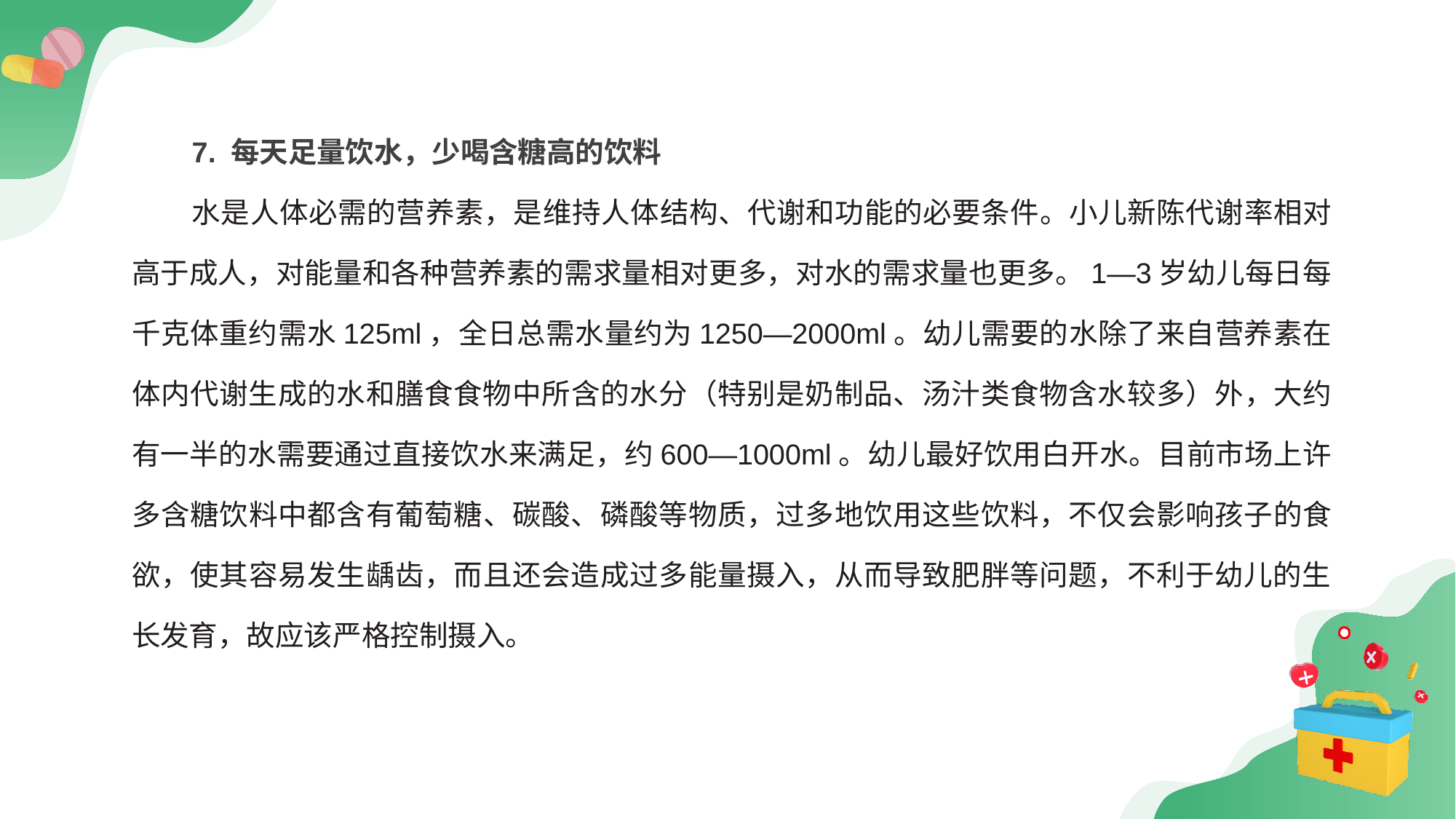

7. 每天足量饮水，少喝含糖高的饮料
水是人体必需的营养素，是维持人体结构、代谢和功能的必要条件。小儿新陈代谢率相对高于成人，对能量和各种营养素的需求量相对更多，对水的需求量也更多。1—3岁幼儿每日每千克体重约需水125ml，全日总需水量约为1250—2000ml。幼儿需要的水除了来自营养素在体内代谢生成的水和膳食食物中所含的水分（特别是奶制品、汤汁类食物含水较多）外，大约有一半的水需要通过直接饮水来满足，约600—1000ml。幼儿最好饮用白开水。目前市场上许多含糖饮料中都含有葡萄糖、碳酸、磷酸等物质，过多地饮用这些饮料，不仅会影响孩子的食欲，使其容易发生龋齿，而且还会造成过多能量摄入，从而导致肥胖等问题，不利于幼儿的生长发育，故应该严格控制摄入。